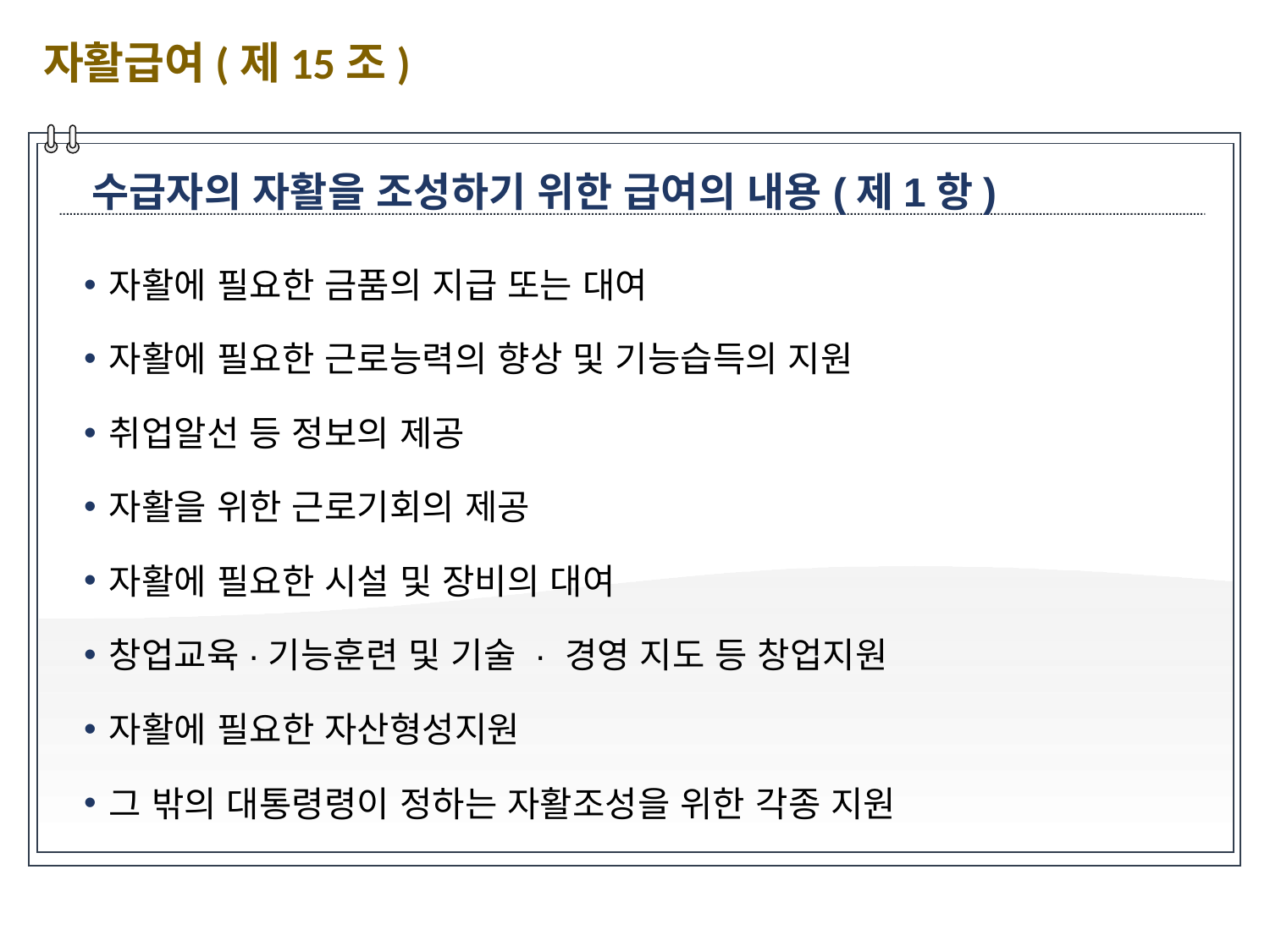

자활급여(제15조)

수급자의 자활을 조성하기 위한 급여의 내용(제1항)

자활에 필요한 금품의 지급 또는 대여
자활에 필요한 근로능력의 향상 및 기능습득의 지원
취업알선 등 정보의 제공
자활을 위한 근로기회의 제공
자활에 필요한 시설 및 장비의 대여
창업교육·기능훈련 및 기술 · 경영 지도 등 창업지원
자활에 필요한 자산형성지원
그 밖의 대통령령이 정하는 자활조성을 위한 각종 지원